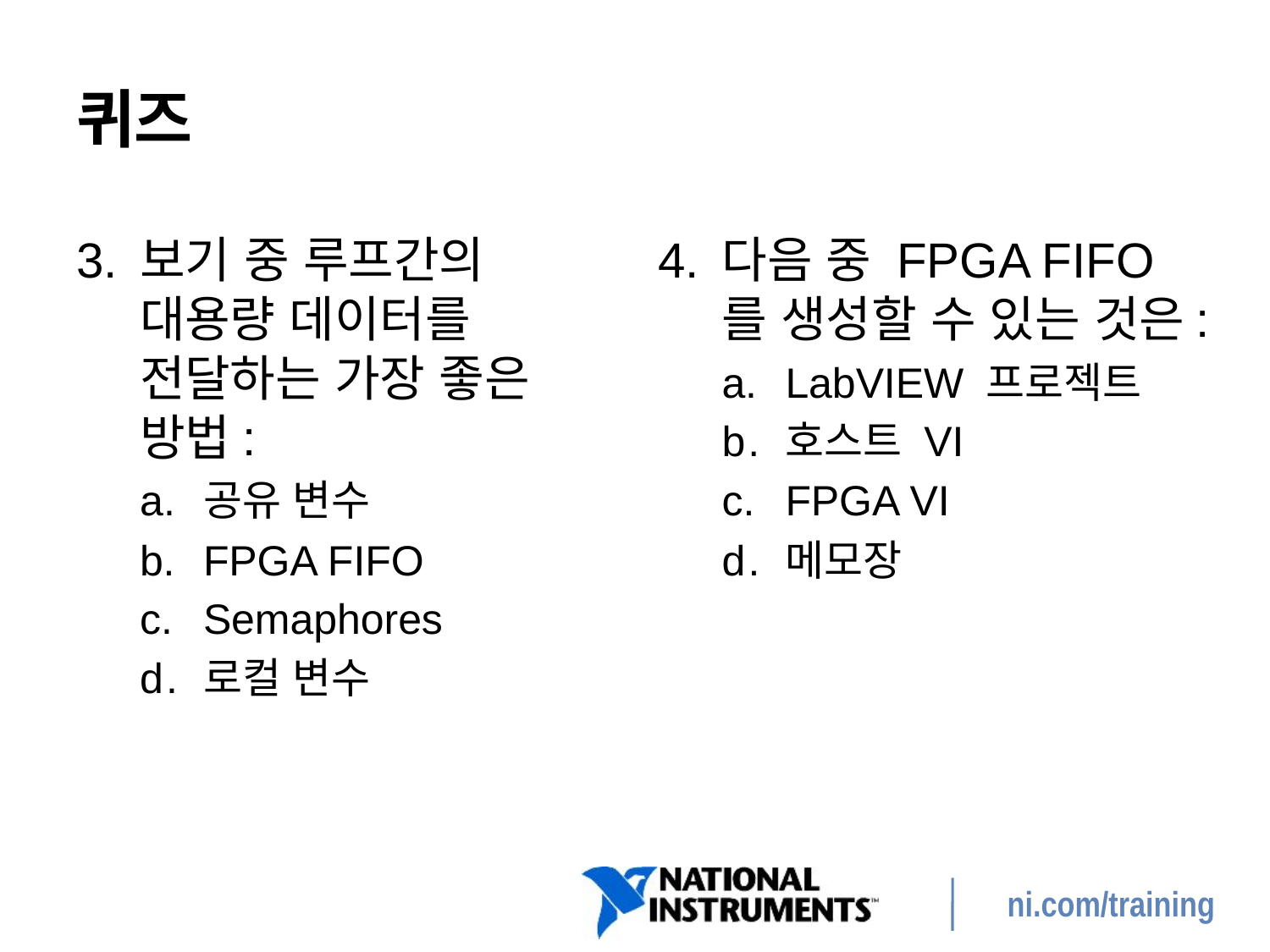

# 퀴즈
보기 중 루프간의 대용량 데이터를 전달하는 가장 좋은 방법:
공유 변수
FPGA FIFO
Semaphores
로컬 변수
다음 중 FPGA FIFO를 생성할 수 있는 것은:
LabVIEW 프로젝트
호스트 VI
FPGA VI
메모장